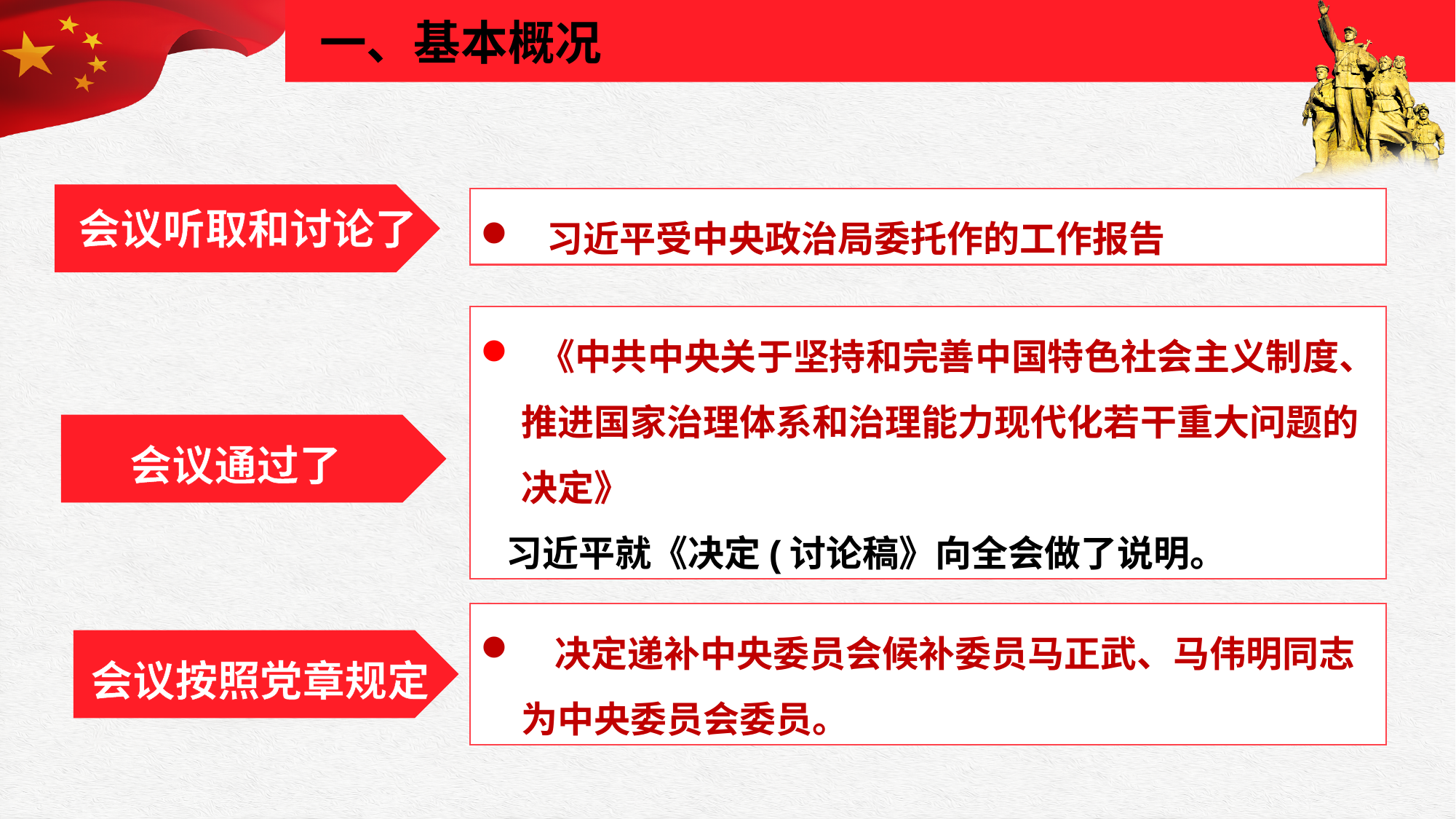

一、基本概况

  习近平受中央政治局委托作的工作报告
会议听取和讨论了

 《中共中央关于坚持和完善中国特色社会主义制度、推进国家治理体系和治理能力现代化若干重大问题的决定》
  习近平就《决定(讨论稿》向全会做了说明。

会议通过了
   决定递补中央委员会候补委员马正武、马伟明同志为中央委员会委员。

会议按照党章规定